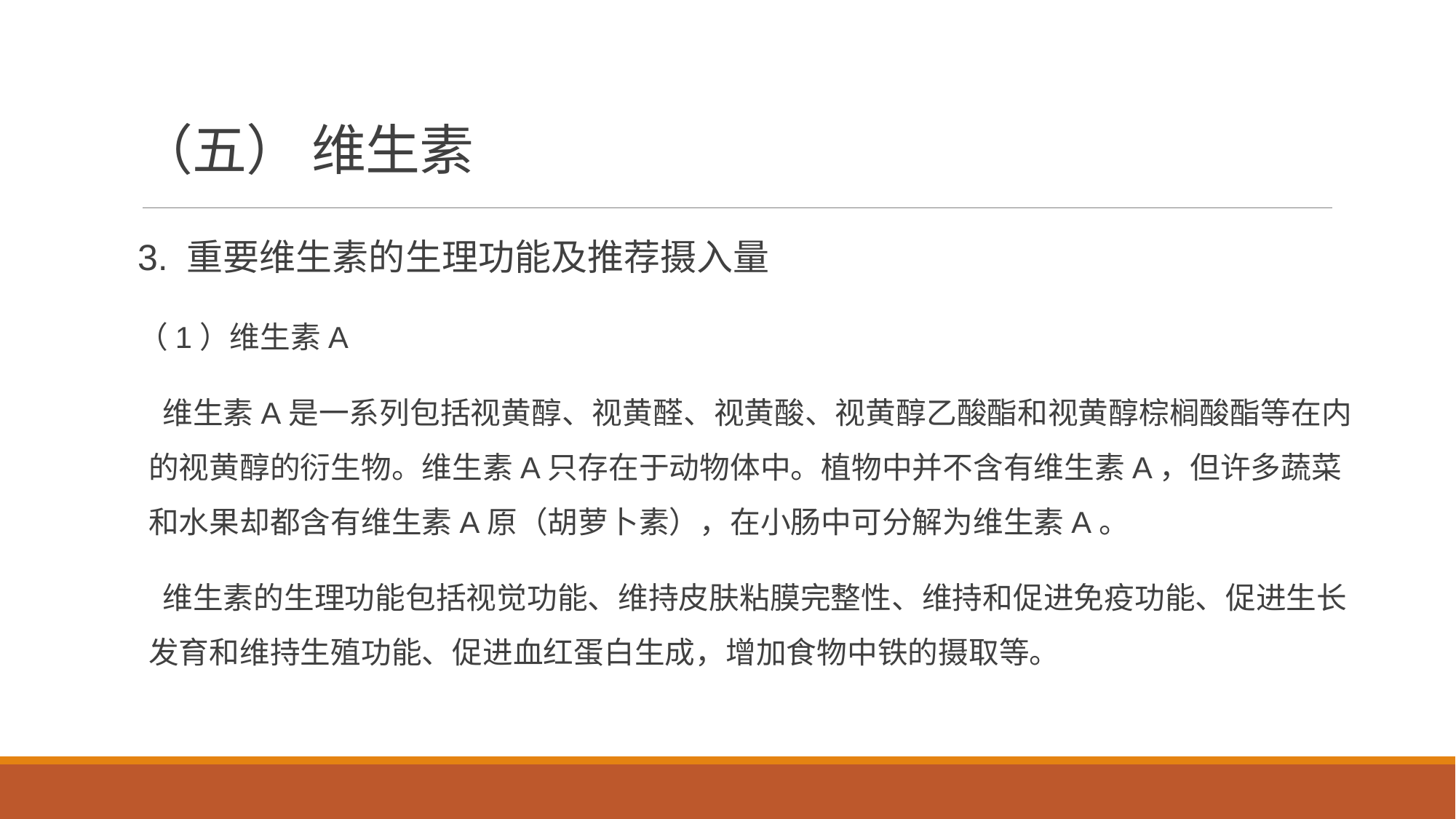

# （五） 维生素

3. 重要维生素的生理功能及推荐摄入量
（1）维生素A
 维生素A是一系列包括视黄醇、视黄醛、视黄酸、视黄醇乙酸酯和视黄醇棕榈酸酯等在内的视黄醇的衍生物。维生素A只存在于动物体中。植物中并不含有维生素A，但许多蔬菜和水果却都含有维生素A原（胡萝卜素），在小肠中可分解为维生素A。
 维生素的生理功能包括视觉功能、维持皮肤粘膜完整性、维持和促进免疫功能、促进生长发育和维持生殖功能、促进血红蛋白生成，增加食物中铁的摄取等。